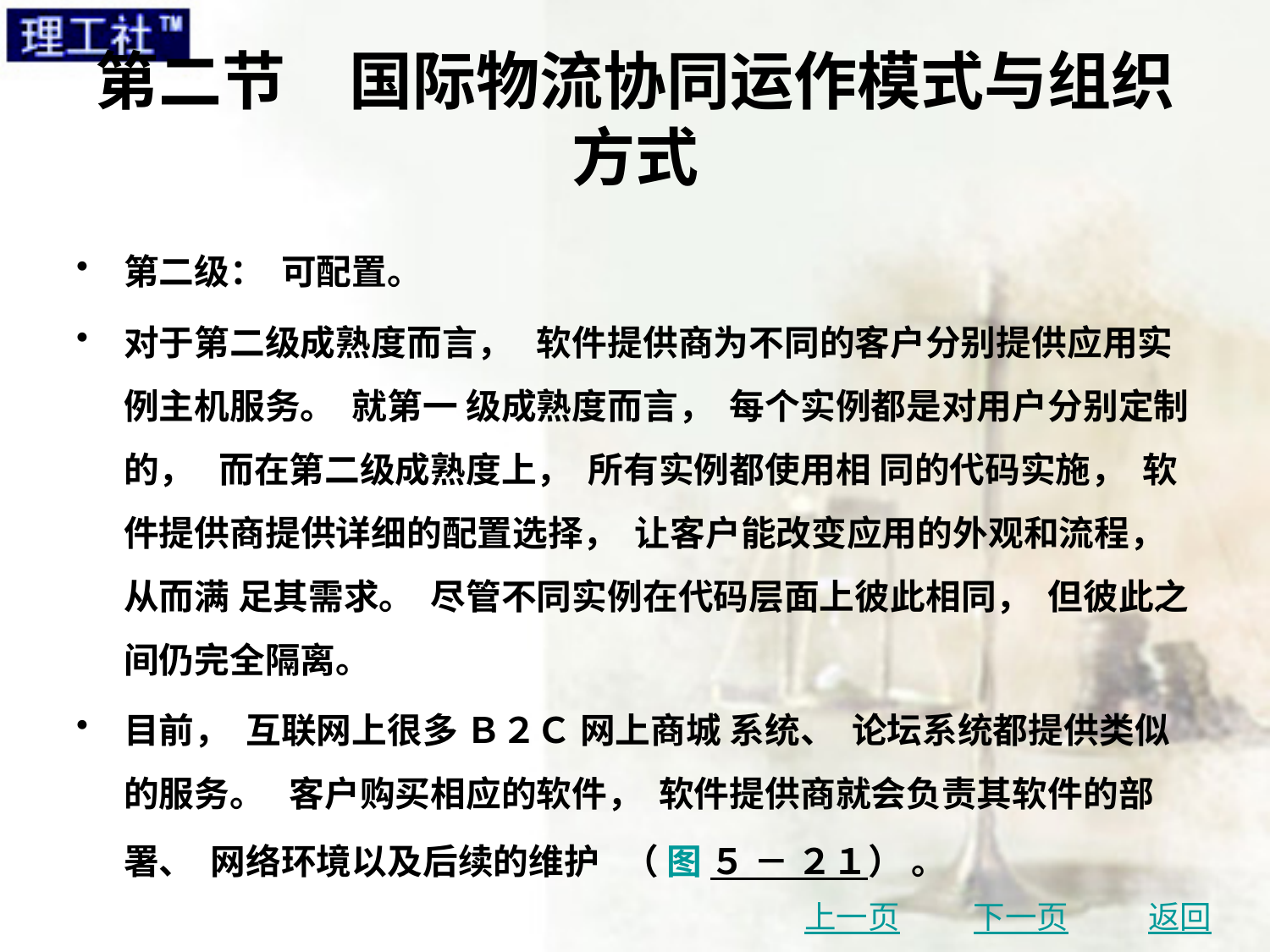

# 第二节　国际物流协同运作模式与组织方式
第二级：  可配置。
对于第二级成熟度而言，   软件提供商为不同的客户分别提供应用实例主机服务。  就第一 级成熟度而言，  每个实例都是对用户分别定制的，   而在第二级成熟度上，  所有实例都使用相 同的代码实施，  软件提供商提供详细的配置选择，  让客户能改变应用的外观和流程，   从而满 足其需求。  尽管不同实例在代码层面上彼此相同，  但彼此之间仍完全隔离。
目前，  互联网上很多 Ｂ２Ｃ 网上商城 系统、  论坛系统都提供类似的服务。   客户购买相应的软件，  软件提供商就会负责其软件的部  署、  网络环境以及后续的维护   （ 图 ５ － ２１） 。
上一页
下一页
返回